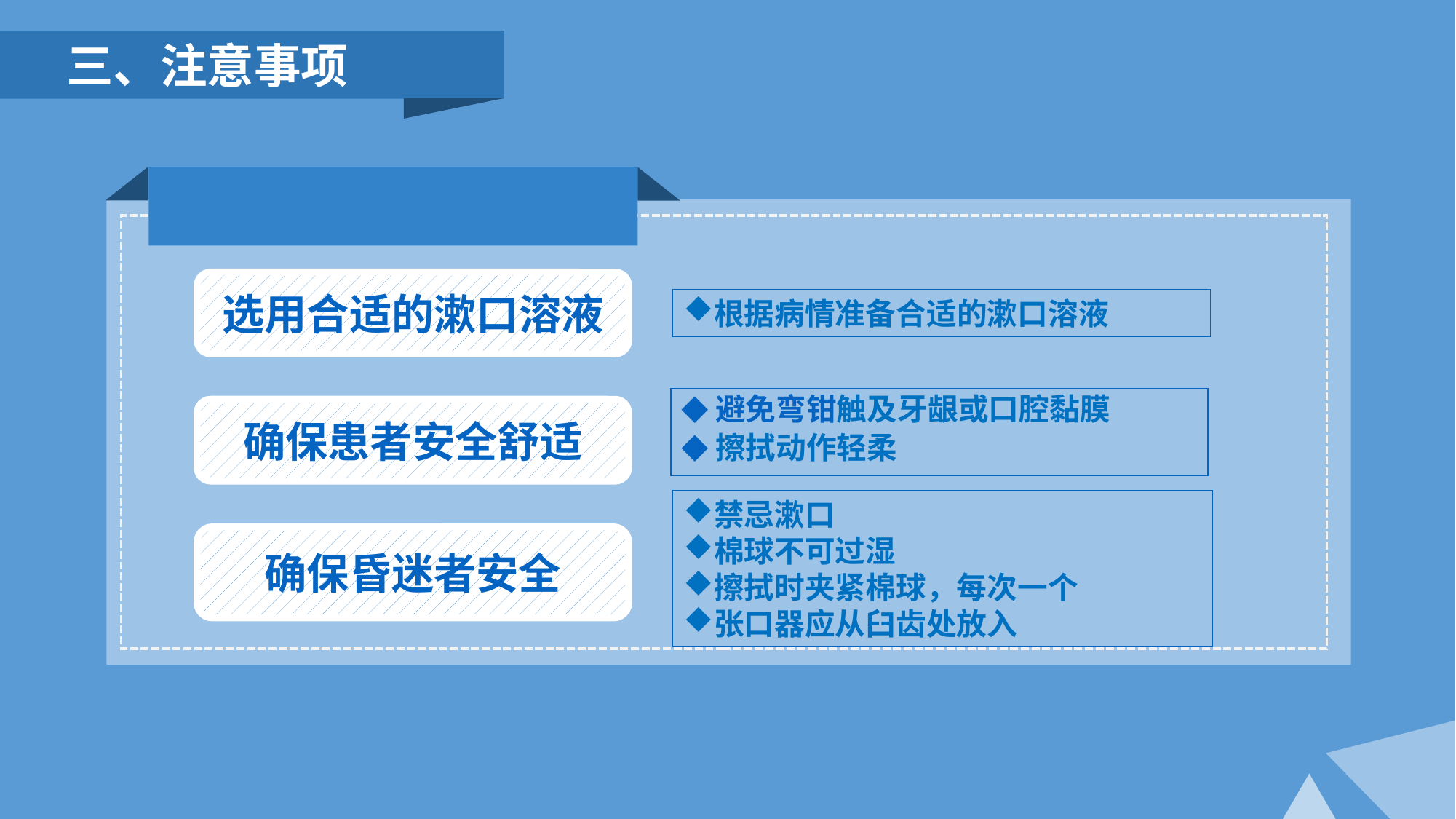

三、注意事项

选用合适的漱口溶液
根据病情准备合适的漱口溶液
◆避免弯钳触及牙龈或口腔黏膜
◆擦拭动作轻柔

确保患者安全舒适
禁忌漱口
棉球不可过湿
擦拭时夹紧棉球，每次一个
张口器应从臼齿处放入
确保昏迷者安全